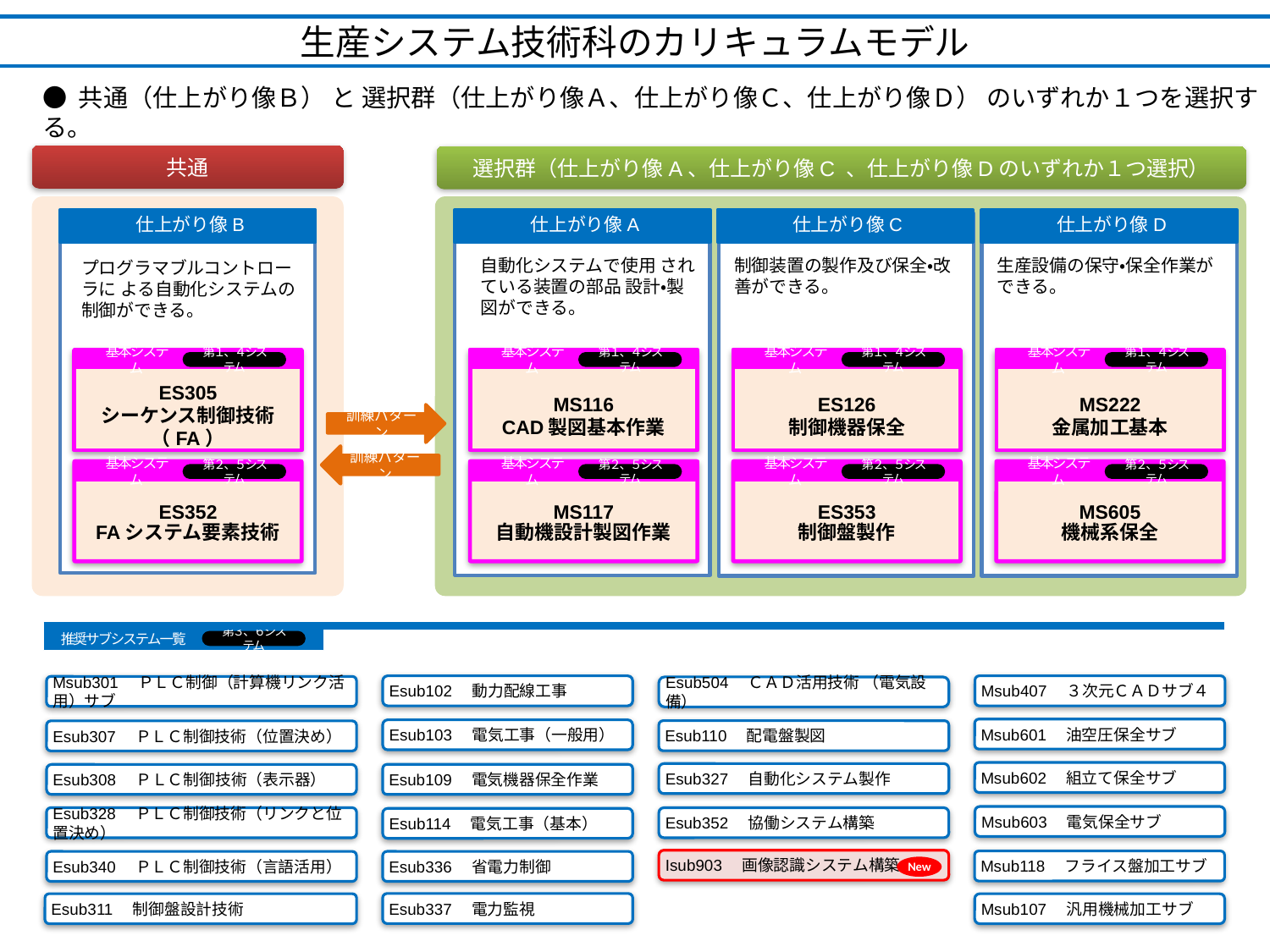

生産システム技術科のカリキュラムモデル
● 共通（仕上がり像Ｂ） と 選択群（仕上がり像Ａ、仕上がり像Ｃ、仕上がり像Ｄ） のいずれか１つを選択する。
共通
選択群（仕上がり像A、仕上がり像C 、仕上がり像Dのいずれか１つ選択）

仕上がり像B
仕上がり像A
仕上がり像C
仕上がり像D

自動化システムで使用 されている装置の部品 設計・製図ができる。
制御装置の製作及び保全・改善ができる。
生産設備の保守・保全作業ができる。
プログラマブルコントローラに よる自動化システムの制御ができる。
鉄鋼材の加工及び機械板金作業ができる。

MS222
金属加工基本
第１、４システム

基本システム

ES305
シーケンス制御技術（FA）

ES352
FAシステム要素技術
第１、４システム

基本システム
第２、５システム

基本システム

MS116
CAD製図基本作業

MS117
自動機設計製図作業
第１、４システム

基本システム
第２、５システム

基本システム

ES126
制御機器保全

ES353
制御盤製作
第１、４システム

基本システム
第２、５システム

基本システム

MS222
金属加工基本

MS605
機械系保全
第１、４システム

基本システム
第２、５システム
訓練パターン
訓練パターン

MS203
機械板金・プレス作業
第２、５システム

推奨サブシステム一覧
第３、６システム
Esub102　動力配線工事
Msub407　３次元ＣＡＤサブ４
Msub301　ＰＬＣ制御（計算機リンク活用）サブ
Esub504　ＣＡＤ活用技術 （電気設備）
Msub601　油空圧保全サブ
Esub103　電気工事（一般用）
Esub110　配電盤製図
Esub307　ＰＬＣ制御技術（位置決め）
Msub602　組立て保全サブ
Esub327　自動化システム製作
Esub109　電気機器保全作業
Esub308　ＰＬＣ制御技術（表示器）
Msub603　電気保全サブ
Esub328　ＰＬＣ制御技術（リンクと位置決め）
Esub352　協働システム構築
Esub114　電気工事（基本）
Isub903　画像認識システム構築
Msub118　フライス盤加工サブ
Esub340　ＰＬＣ制御技術（言語活用）
Esub336　省電力制御
New

Esub337　電力監視
Esub311　制御盤設計技術
Msub107　汎用機械加工サブ